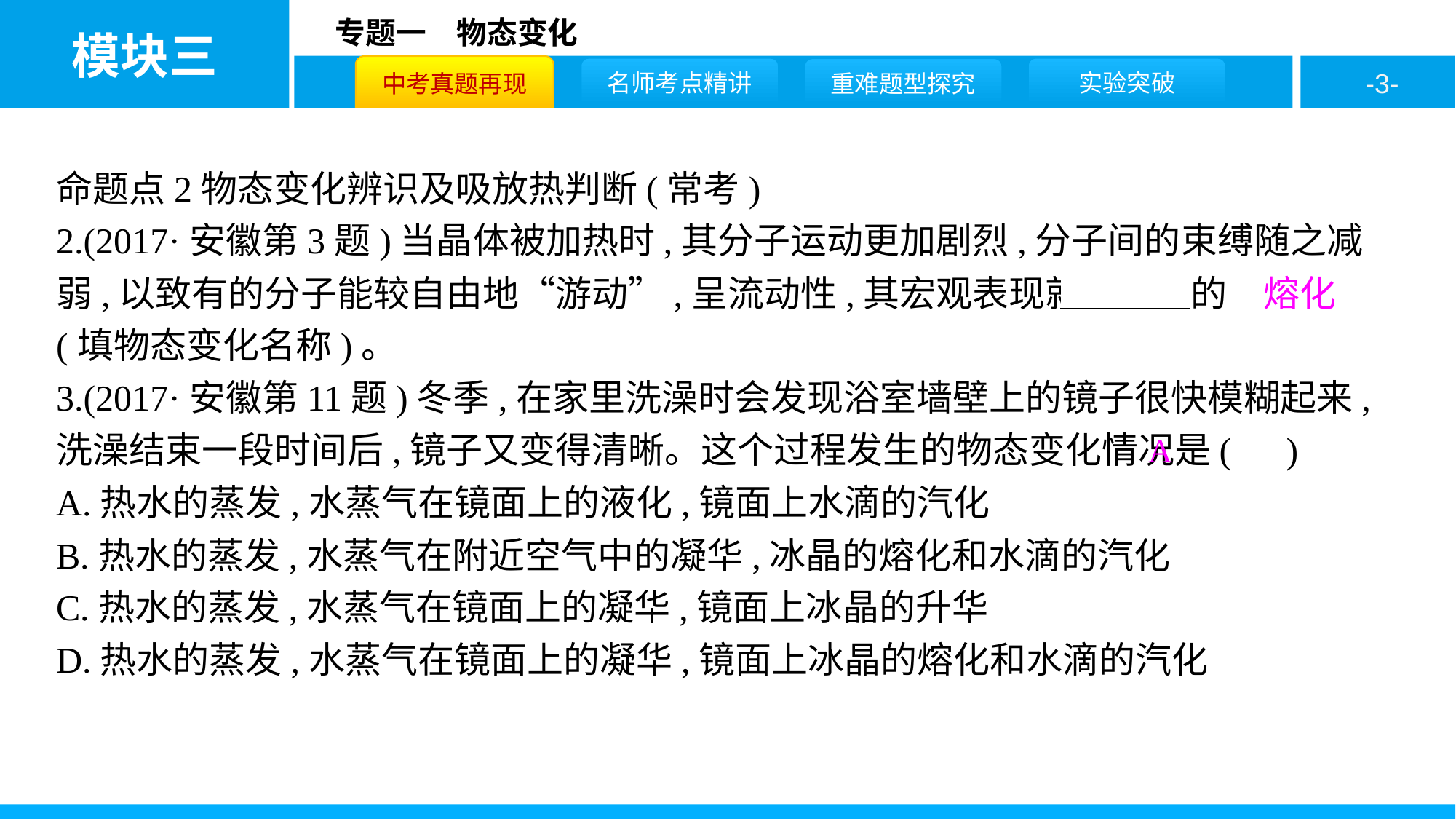

命题点2物态变化辨识及吸放热判断(常考)
2.(2017·安徽第3题)当晶体被加热时,其分子运动更加剧烈,分子间的束缚随之减弱,以致有的分子能较自由地“游动”,呈流动性,其宏观表现就是晶体的　熔化　(填物态变化名称)。
3.(2017·安徽第11题)冬季,在家里洗澡时会发现浴室墙壁上的镜子很快模糊起来,洗澡结束一段时间后,镜子又变得清晰。这个过程发生的物态变化情况是(      )
A.热水的蒸发,水蒸气在镜面上的液化,镜面上水滴的汽化
B.热水的蒸发,水蒸气在附近空气中的凝华,冰晶的熔化和水滴的汽化
C.热水的蒸发,水蒸气在镜面上的凝华,镜面上冰晶的升华
D.热水的蒸发,水蒸气在镜面上的凝华,镜面上冰晶的熔化和水滴的汽化

A